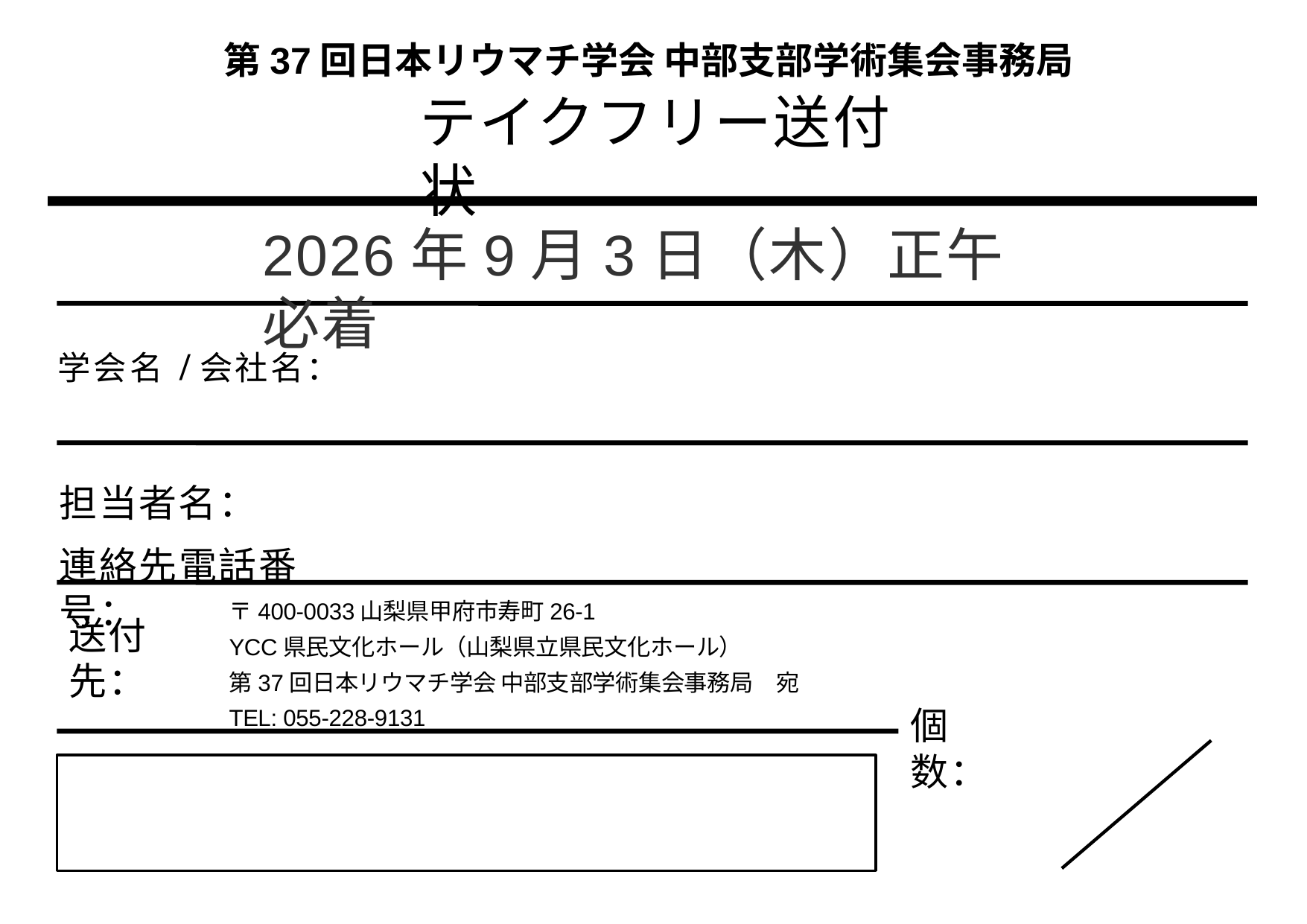

第37回日本リウマチ学会 中部支部学術集会事務局
# テイクフリー送付状

2026年9月3日（木）正午必着

学会名/会社名：

担当者名：
連絡先電話番号：

〒400-0033山梨県甲府市寿町26-1
YCC県民文化ホール（山梨県立県民文化ホール）
第37回日本リウマチ学会 中部支部学術集会事務局　宛
TEL: 055-228-9131
送付先：
個数：